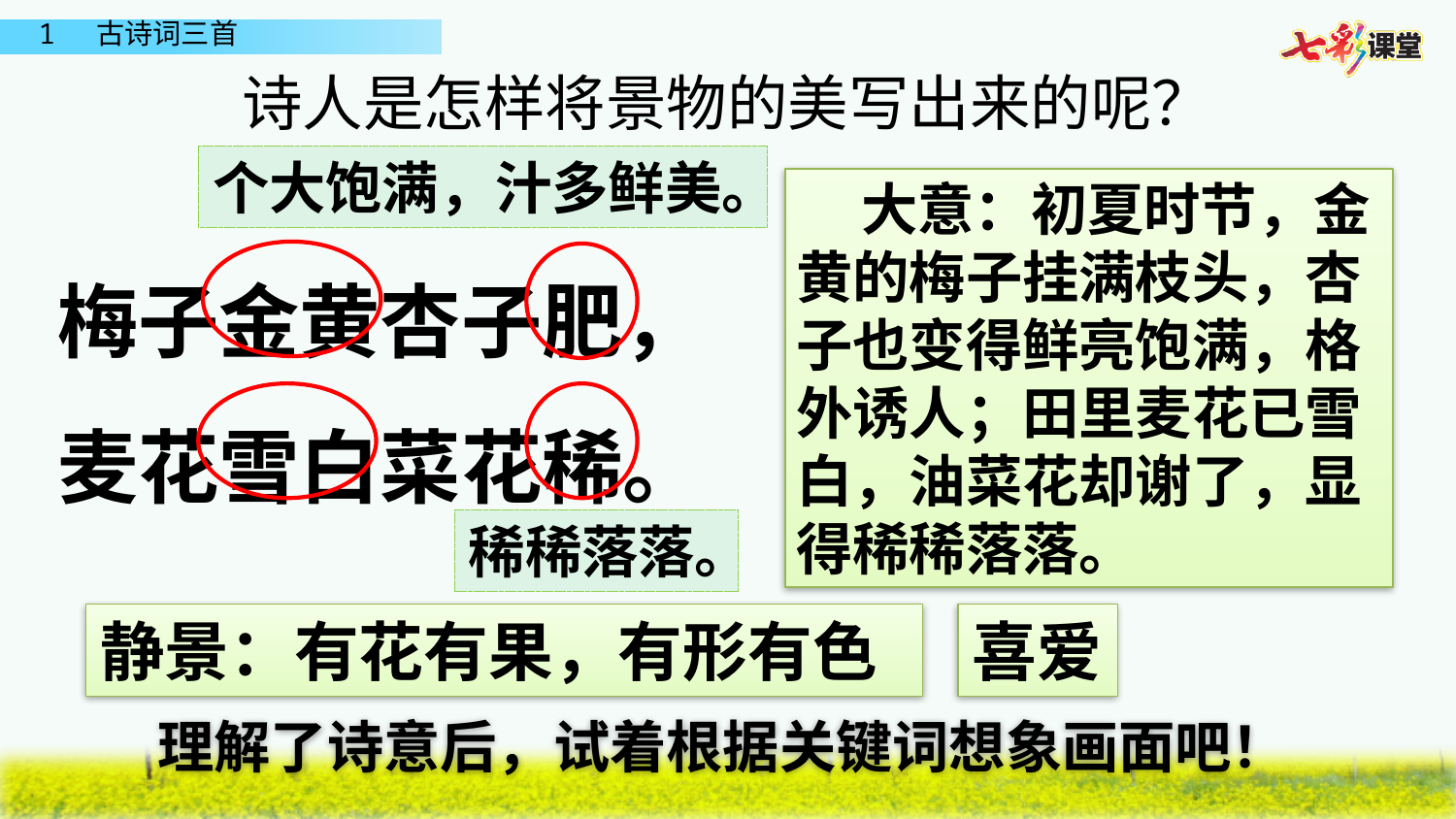

诗人是怎样将景物的美写出来的呢？
个大饱满，汁多鲜美。
    大意：初夏时节，金黄的梅子挂满枝头，杏子也变得鲜亮饱满，格外诱人；田里麦花已雪白，油菜花却谢了，显得稀稀落落。
梅子金黄杏子肥，
麦花雪白菜花稀。

稀稀落落。
静景：有花有果，有形有色
喜爱
理解了诗意后，试着根据关键词想象画面吧！